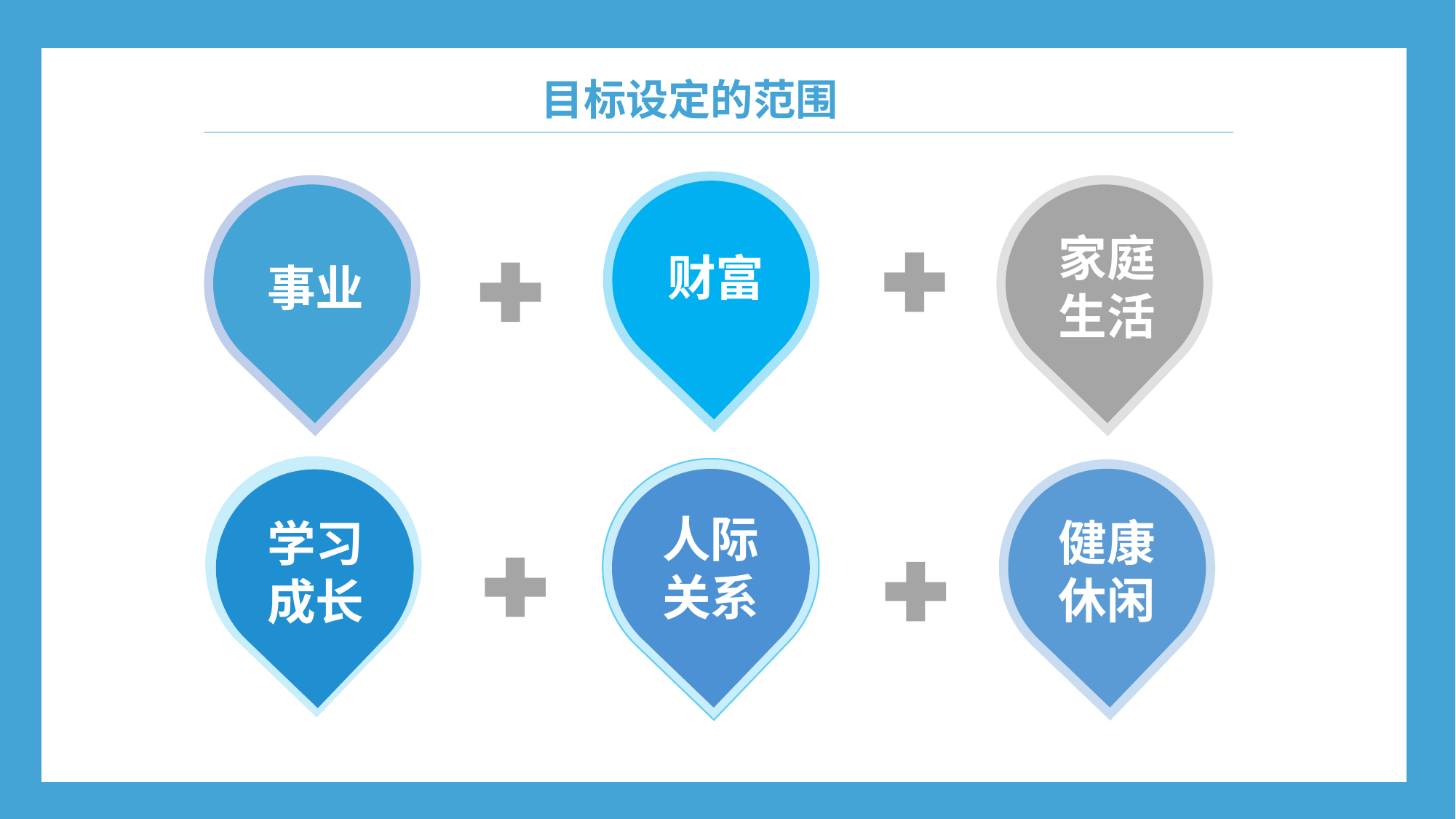

目标设定的范围

财富

事业

家庭
生活

人际
关系

健康
休闲
学习
成长